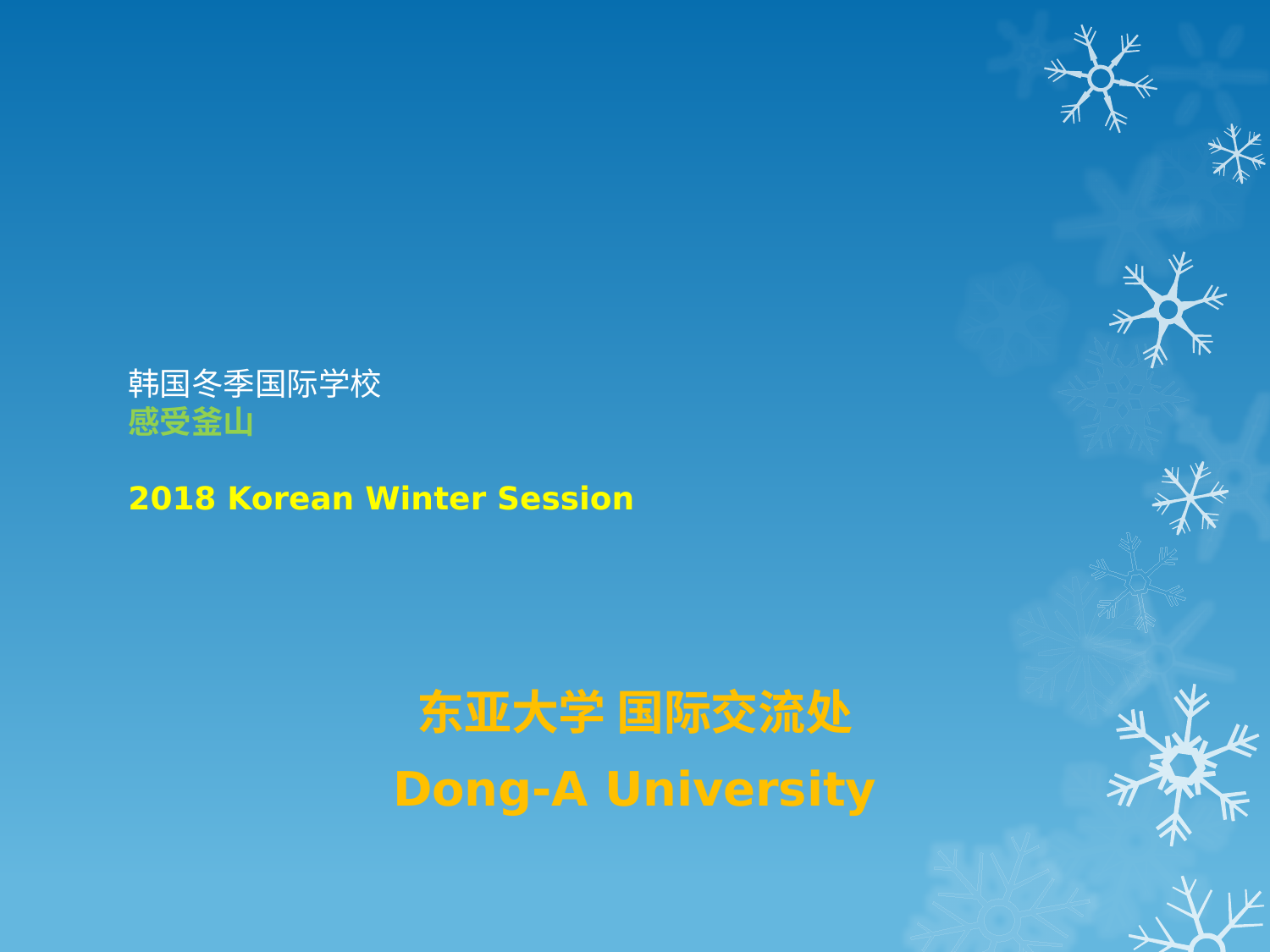

# 韩国冬季国际学校 感受釜山 2018 Korean Winter Session
东亚大学 国际交流处
Dong-A University